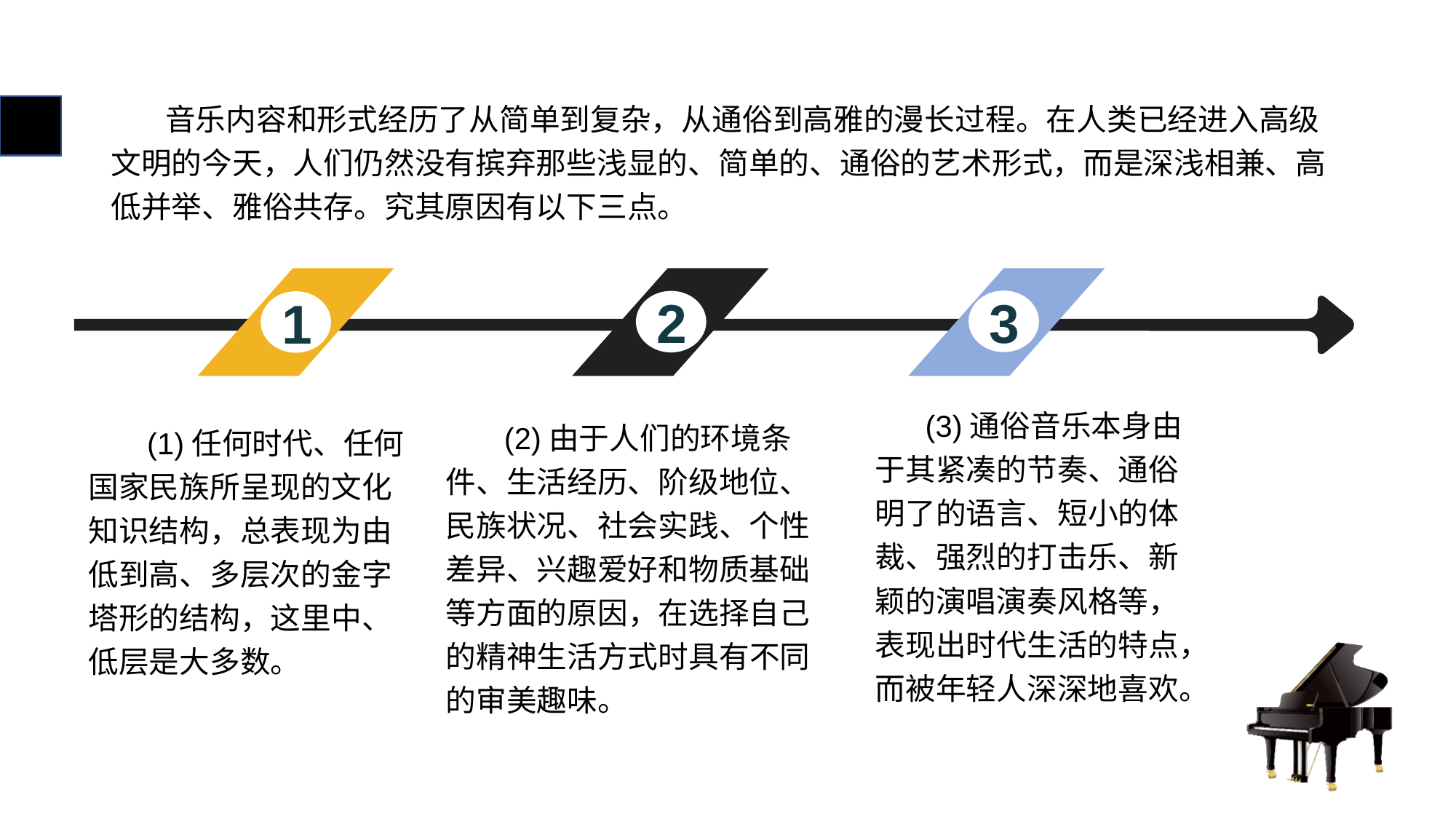

# 音乐内容和形式经历了从简单到复杂，从通俗到高雅的漫长过程。在人类已经进入高级文明的今天，人们仍然没有摈弃那些浅显的、简单的、通俗的艺术形式，而是深浅相兼、高低并举、雅俗共存。究其原因有以下三点。

3
2
1
      (3)通俗音乐本身由于其紧凑的节奏、通俗明了的语言、短小的体裁、强烈的打击乐、新颖的演唱演奏风格等，表现出时代生活的特点，而被年轻人深深地喜欢。

       (2)由于人们的环境条件、生活经历、阶级地位、民族状况、社会实践、个性差异、兴趣爱好和物质基础等方面的原因，在选择自己的精神生活方式时具有不同的审美趣味。

       (1)任何时代、任何国家民族所呈现的文化知识结构，总表现为由低到高、多层次的金字塔形的结构，这里中、低层是大多数。